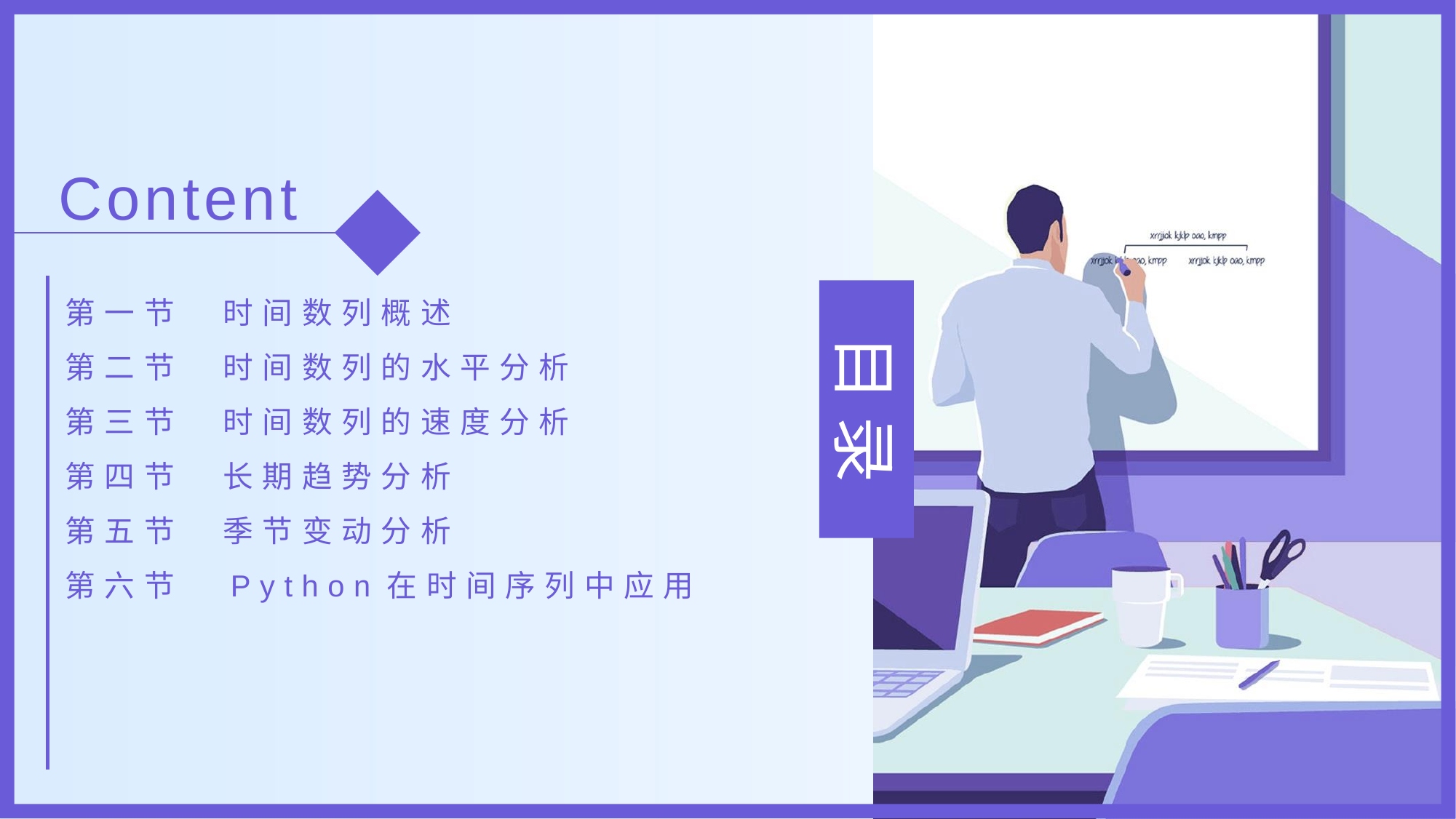

Content

第一节　时间数列概述
第二节　时间数列的水平分析
第三节　时间数列的速度分析
第四节　长期趋势分析
第五节　季节变动分析
第六节　Python在时间序列中应用
目 录